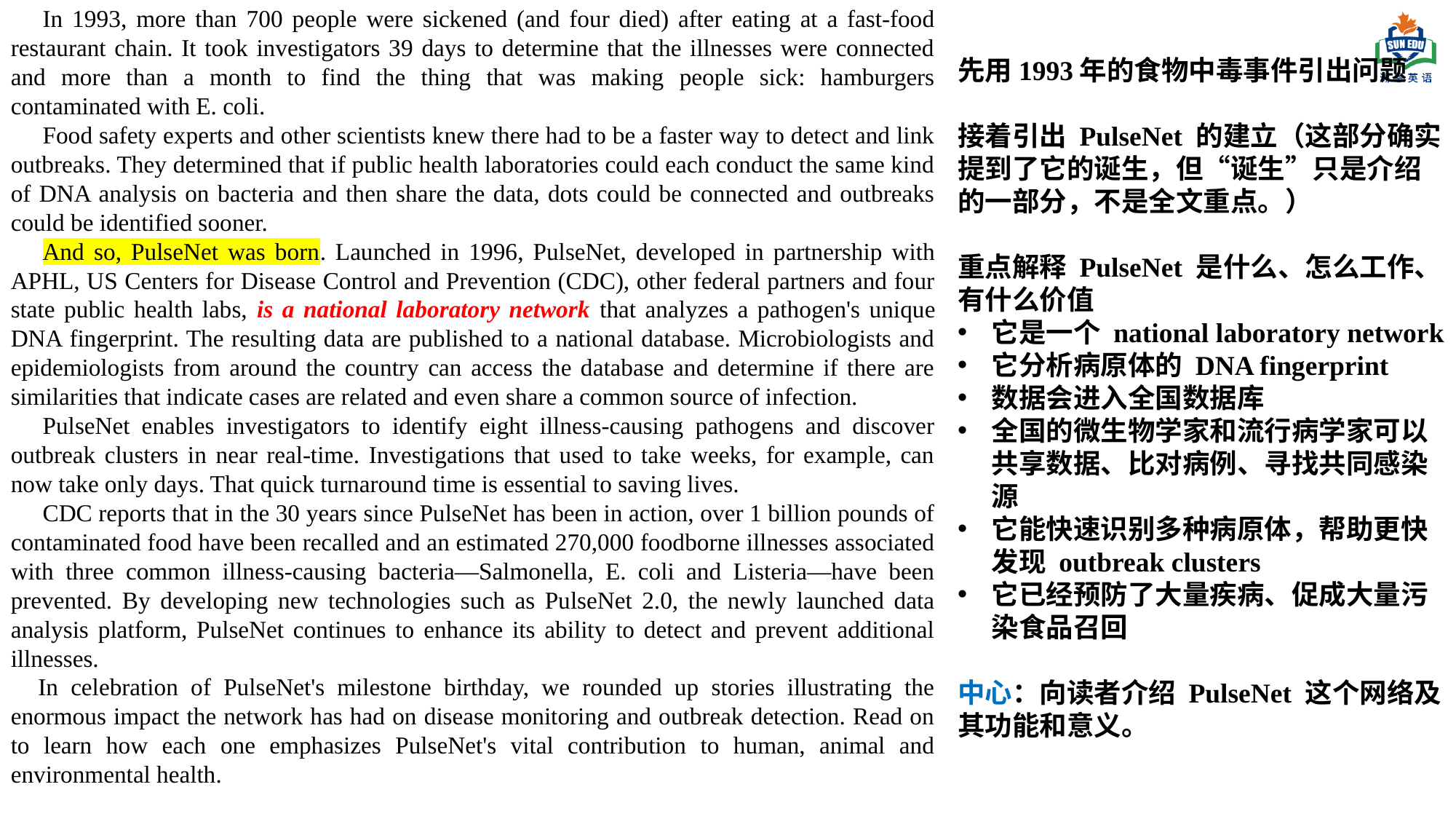

In 1993, more than 700 people were sickened (and four died) after eating at a fast-food restaurant chain. It took investigators 39 days to determine that the illnesses were connected and more than a month to find the thing that was making people sick: hamburgers contaminated with E. coli.
Food safety experts and other scientists knew there had to be a faster way to detect and link outbreaks. They determined that if public health laboratories could each conduct the same kind of DNA analysis on bacteria and then share the data, dots could be connected and outbreaks could be identified sooner.
And so, PulseNet was born. Launched in 1996, PulseNet, developed in partnership with APHL, US Centers for Disease Control and Prevention (CDC), other federal partners and four state public health labs, is a national laboratory network that analyzes a pathogen's unique DNA fingerprint. The resulting data are published to a national database. Microbiologists and epidemiologists from around the country can access the database and determine if there are similarities that indicate cases are related and even share a common source of infection.
PulseNet enables investigators to identify eight illness-causing pathogens and discover outbreak clusters in near real-time. Investigations that used to take weeks, for example, can now take only days. That quick turnaround time is essential to saving lives.
CDC reports that in the 30 years since PulseNet has been in action, over 1 billion pounds of contaminated food have been recalled and an estimated 270,000 foodborne illnesses associated with three common illness-causing bacteria—Salmonella, E. coli and Listeria—have been prevented. By developing new technologies such as PulseNet 2.0, the newly launched data analysis platform, PulseNet continues to enhance its ability to detect and prevent additional illnesses.
In celebration of PulseNet's milestone birthday, we rounded up stories illustrating the enormous impact the network has had on disease monitoring and outbreak detection. Read on to learn how each one emphasizes PulseNet's vital contribution to human, animal and environmental health.
先用1993年的食物中毒事件引出问题

接着引出 PulseNet 的建立（这部分确实提到了它的诞生，但“诞生”只是介绍的一部分，不是全文重点。）

重点解释 PulseNet 是什么、怎么工作、有什么价值
它是一个 national laboratory network
它分析病原体的 DNA fingerprint
数据会进入全国数据库
全国的微生物学家和流行病学家可以共享数据、比对病例、寻找共同感染源
它能快速识别多种病原体，帮助更快发现 outbreak clusters
它已经预防了大量疾病、促成大量污染食品召回

中心：向读者介绍 PulseNet 这个网络及其功能和意义。